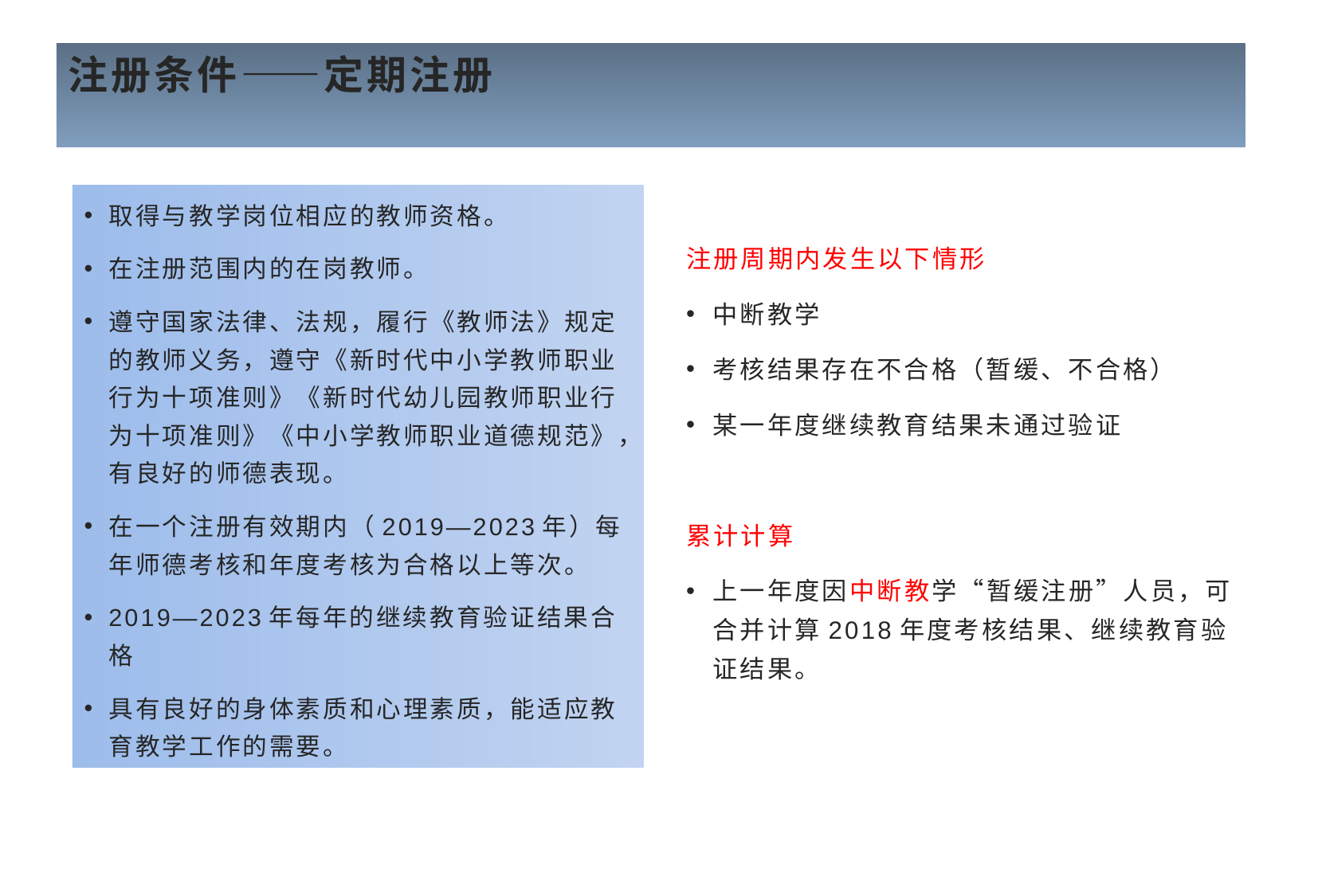

# 注册条件——定期注册
取得与教学岗位相应的教师资格。
在注册范围内的在岗教师。
遵守国家法律、法规，履行《教师法》规定的教师义务，遵守《新时代中小学教师职业行为十项准则》《新时代幼儿园教师职业行为十项准则》《中小学教师职业道德规范》，有良好的师德表现。
在一个注册有效期内（2019—2023年）每年师德考核和年度考核为合格以上等次。
2019—2023年每年的继续教育验证结果合格
具有良好的身体素质和心理素质，能适应教育教学工作的需要。

注册周期内发生以下情形
中断教学
考核结果存在不合格（暂缓、不合格）
某一年度继续教育结果未通过验证

累计计算
上一年度因中断教学“暂缓注册”人员，可合并计算2018年度考核结果、继续教育验证结果。